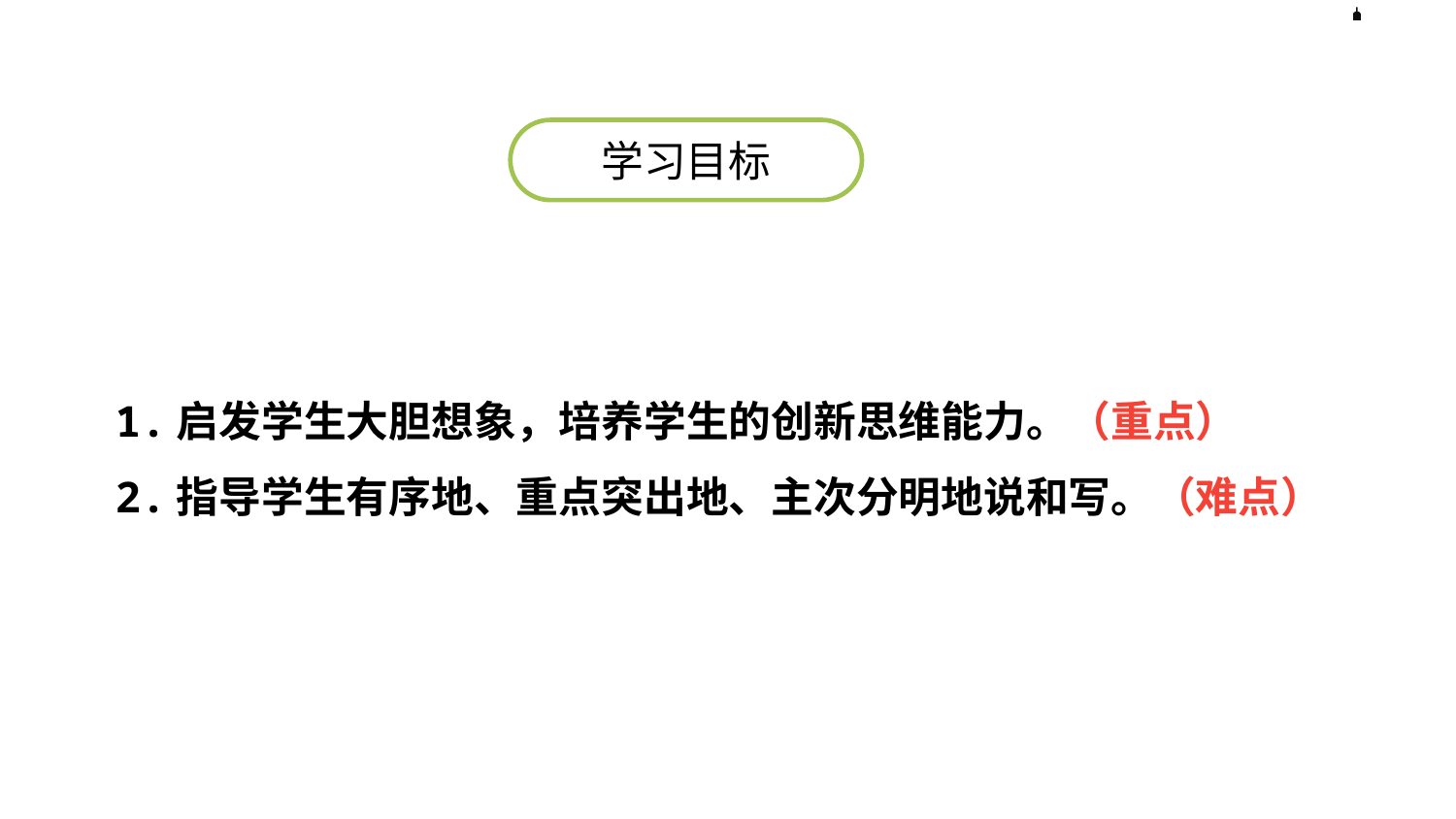

学习目标
1.启发学生大胆想象，培养学生的创新思维能力。（重点）
2.指导学生有序地、重点突出地、主次分明地说和写。（难点）